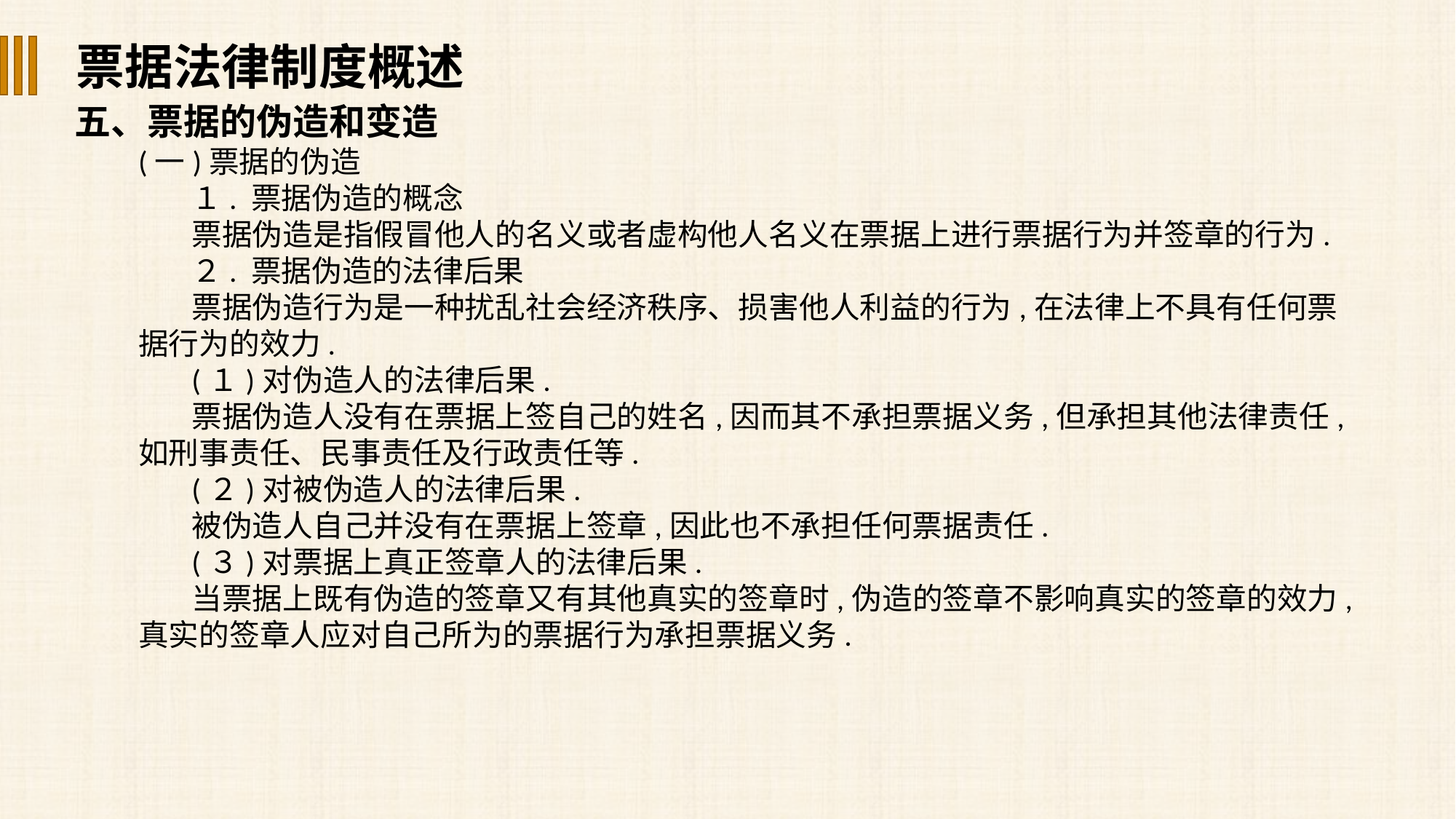

票据法律制度概述

五、票据的伪造和变造
(一)票据的伪造
１. 票据伪造的概念
票据伪造是指假冒他人的名义或者虚构他人名义在票据上进行票据行为并签章的行为.
２. 票据伪造的法律后果
票据伪造行为是一种扰乱社会经济秩序、损害他人利益的行为,在法律上不具有任何票据行为的效力.
(１)对伪造人的法律后果.
票据伪造人没有在票据上签自己的姓名,因而其不承担票据义务,但承担其他法律责任,如刑事责任、民事责任及行政责任等.
(２)对被伪造人的法律后果.
被伪造人自己并没有在票据上签章,因此也不承担任何票据责任.
(３)对票据上真正签章人的法律后果.
当票据上既有伪造的签章又有其他真实的签章时,伪造的签章不影响真实的签章的效力,真实的签章人应对自己所为的票据行为承担票据义务.